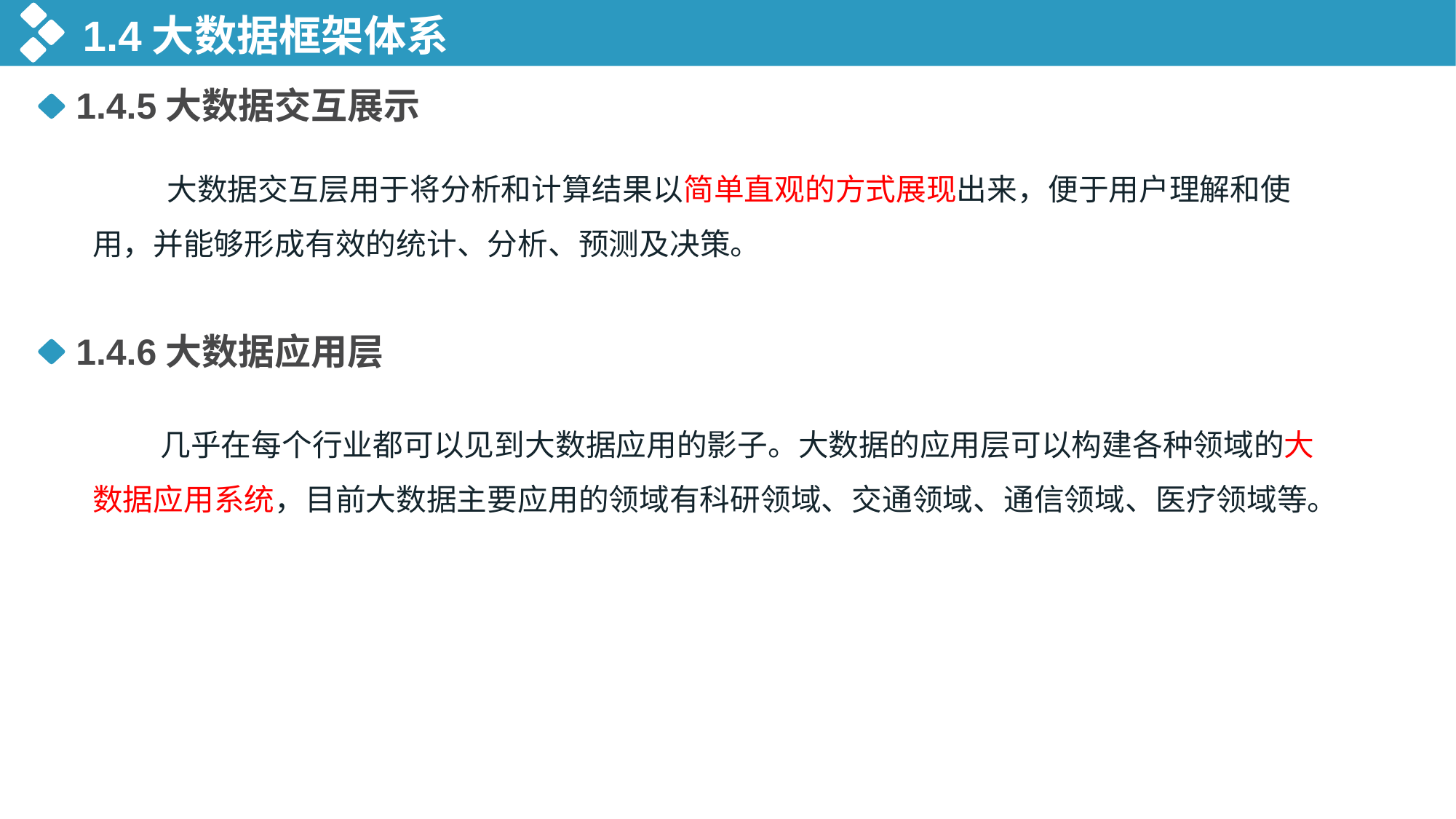

1.4大数据框架体系
1.4.5大数据交互展示

          大数据交互层用于将分析和计算结果以简单直观的方式展现出来，便于用户理解和使用，并能够形成有效的统计、分析、预测及决策。
1.4.6大数据应用层

         几乎在每个行业都可以见到大数据应用的影子。大数据的应用层可以构建各种领域的大数据应用系统，目前大数据主要应用的领域有科研领域、交通领域、通信领域、医疗领域等。